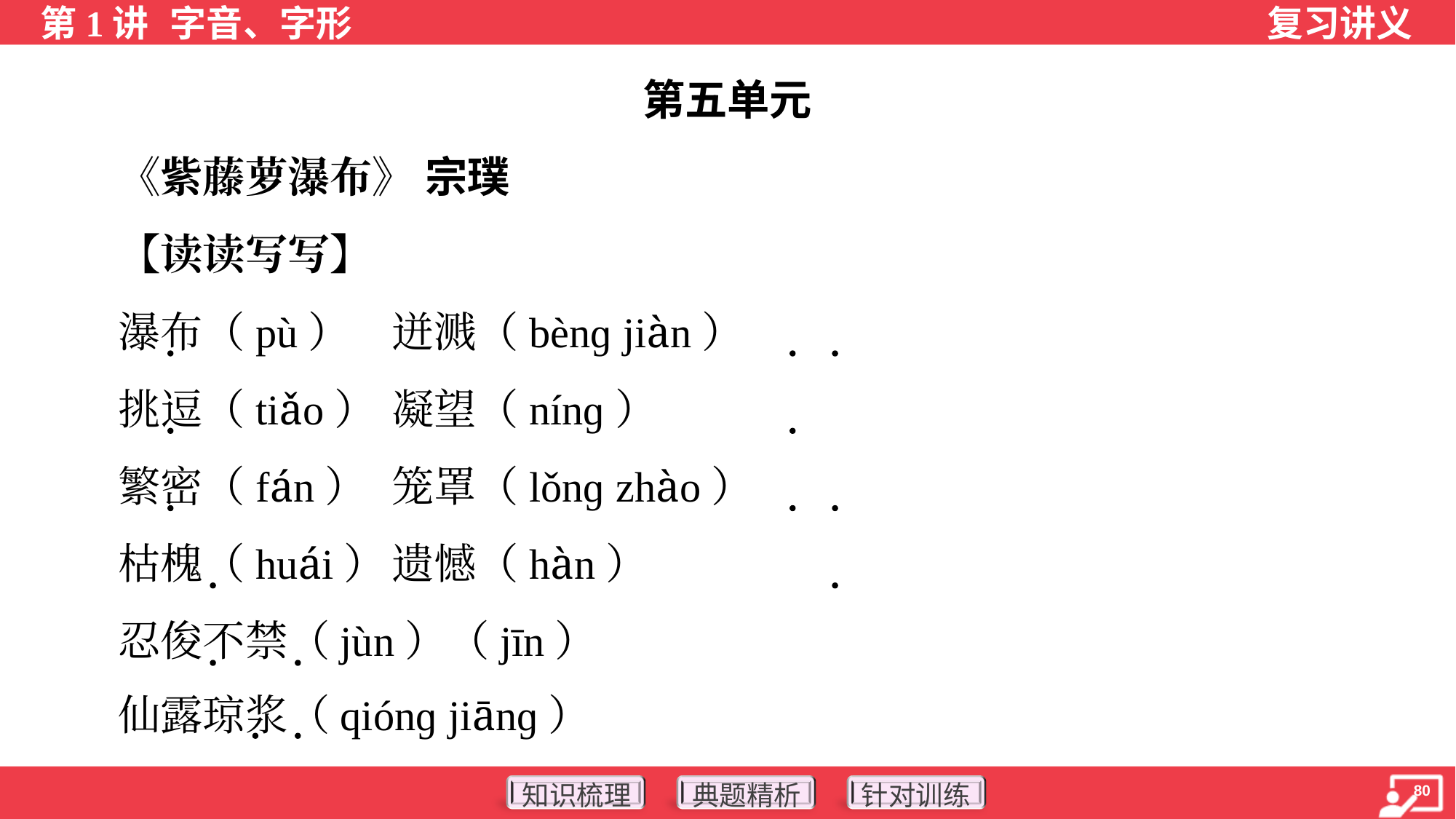

第五单元
    《紫藤萝瀑布》 宗璞
    【读读写写】
    瀑布（pù）	迸溅（bènɡ jiàn）
    挑逗（tiǎo）	凝望（nínɡ）
    繁密（fán）	笼罩（lǒnɡ zhào）
    枯槐（huái）	遗憾（hàn）
    忍俊不禁（jùn）（jīn）
    仙露琼浆（qiónɡ jiānɡ）